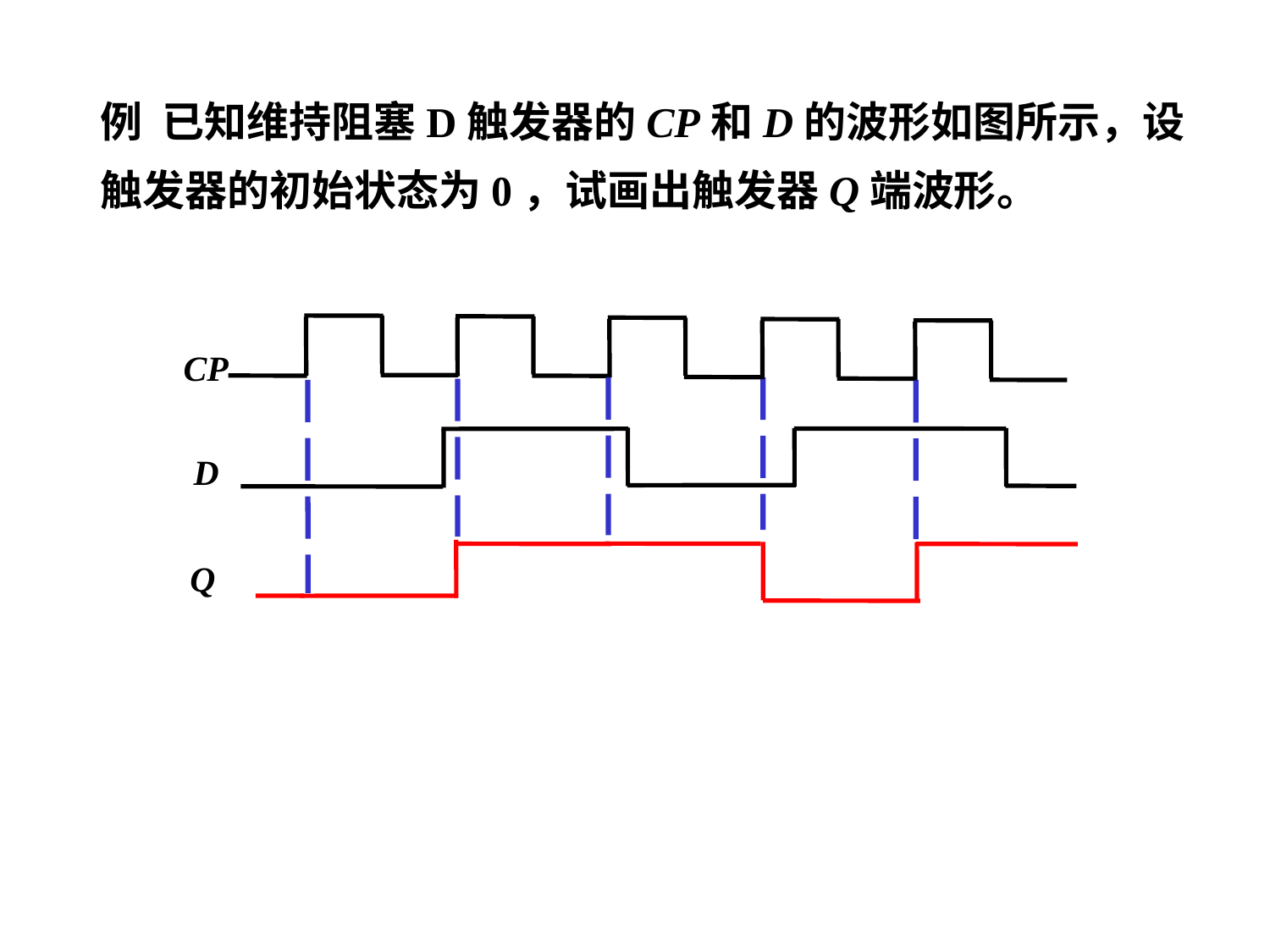

例  已知维持阻塞D触发器的CP和D的波形如图所示，设触发器的初始状态为0，试画出触发器Q端波形。

CP

D

Q